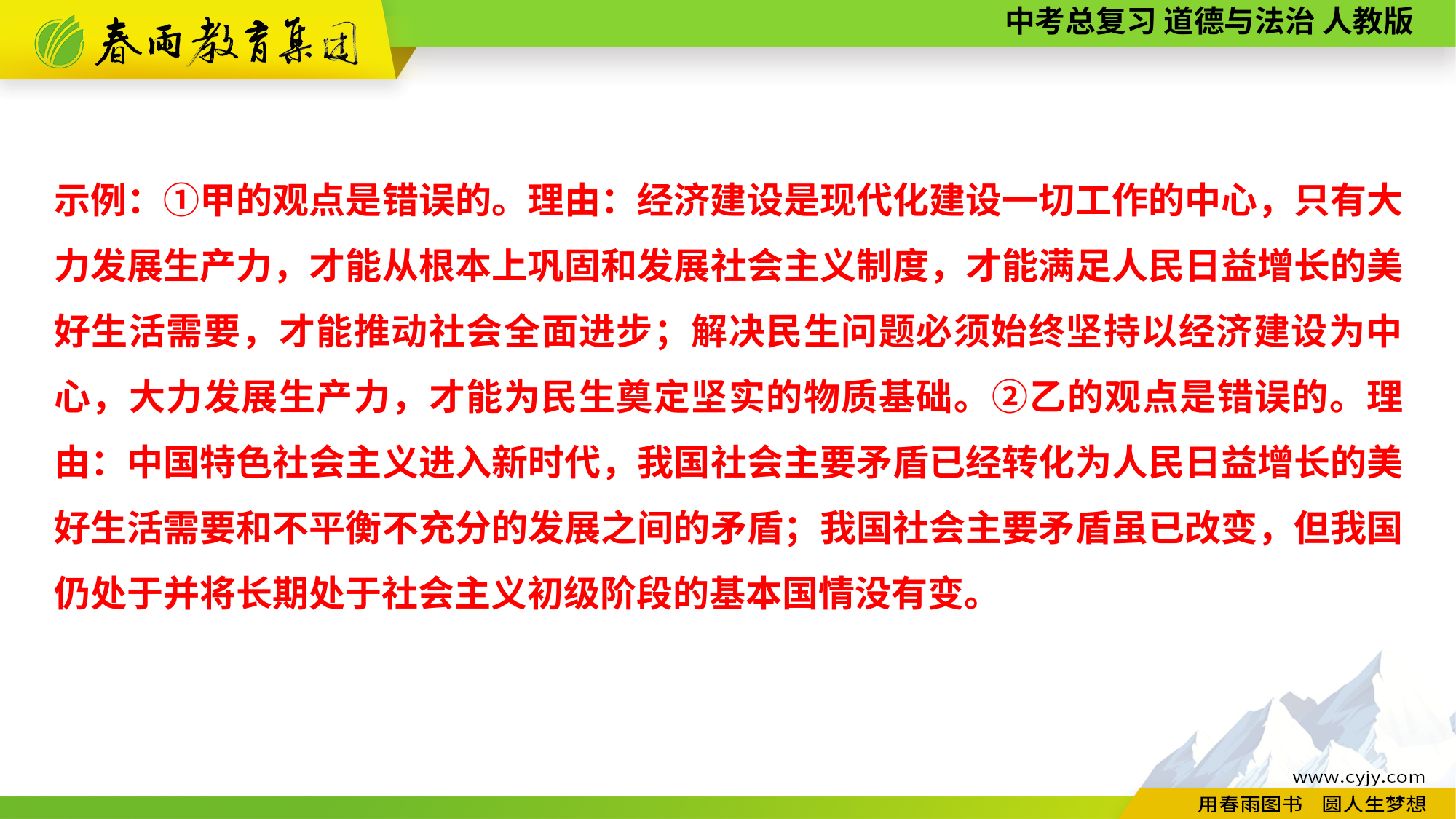

示例：①甲的观点是错误的。理由：经济建设是现代化建设一切工作的中心，只有大力发展生产力，才能从根本上巩固和发展社会主义制度，才能满足人民日益增长的美好生活需要，才能推动社会全面进步；解决民生问题必须始终坚持以经济建设为中心，大力发展生产力，才能为民生奠定坚实的物质基础。②乙的观点是错误的。理由：中国特色社会主义进入新时代，我国社会主要矛盾已经转化为人民日益增长的美好生活需要和不平衡不充分的发展之间的矛盾；我国社会主要矛盾虽已改变，但我国仍处于并将长期处于社会主义初级阶段的基本国情没有变。